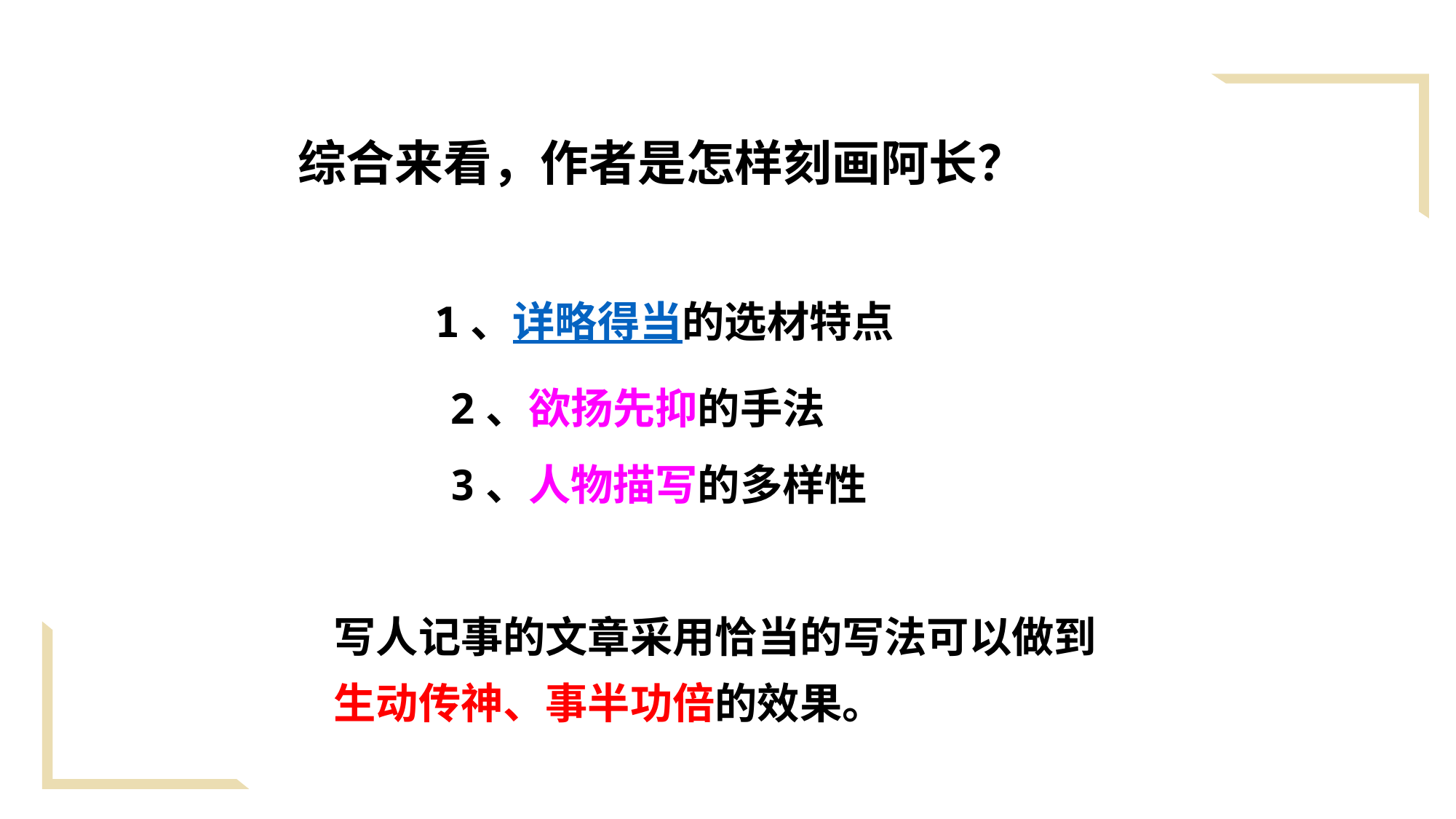

综合来看，作者是怎样刻画阿长？
   1、详略得当的选材特点
  2、欲扬先抑的手法
  3、人物描写的多样性
写人记事的文章采用恰当的写法可以做到生动传神、事半功倍的效果。